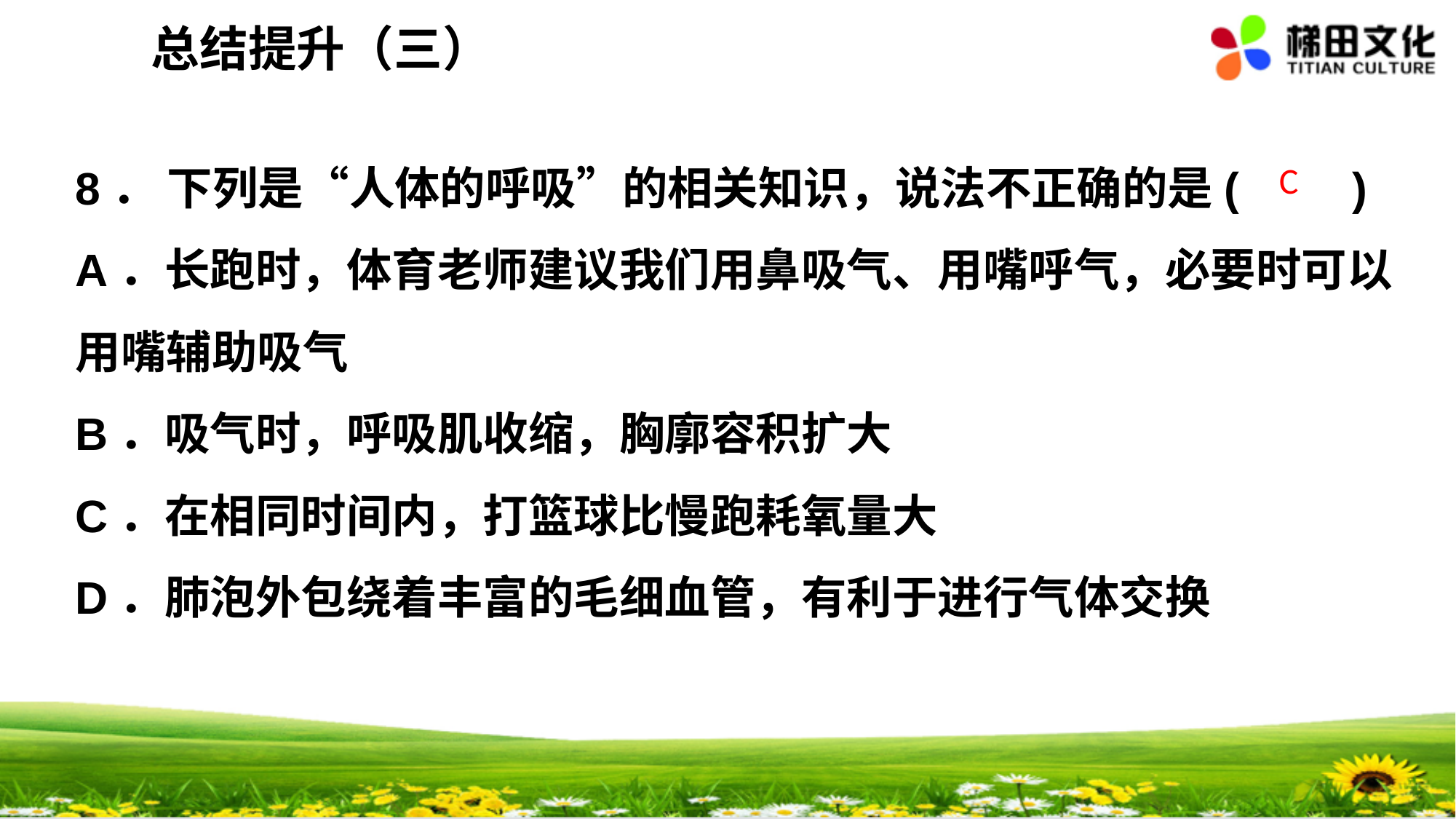

总结提升（三）
8． 下列是“人体的呼吸”的相关知识，说法不正确的是(　　)
A．长跑时，体育老师建议我们用鼻吸气、用嘴呼气，必要时可以用嘴辅助吸气
B．吸气时，呼吸肌收缩，胸廓容积扩大
C．在相同时间内，打篮球比慢跑耗氧量大
D．肺泡外包绕着丰富的毛细血管，有利于进行气体交换
 C